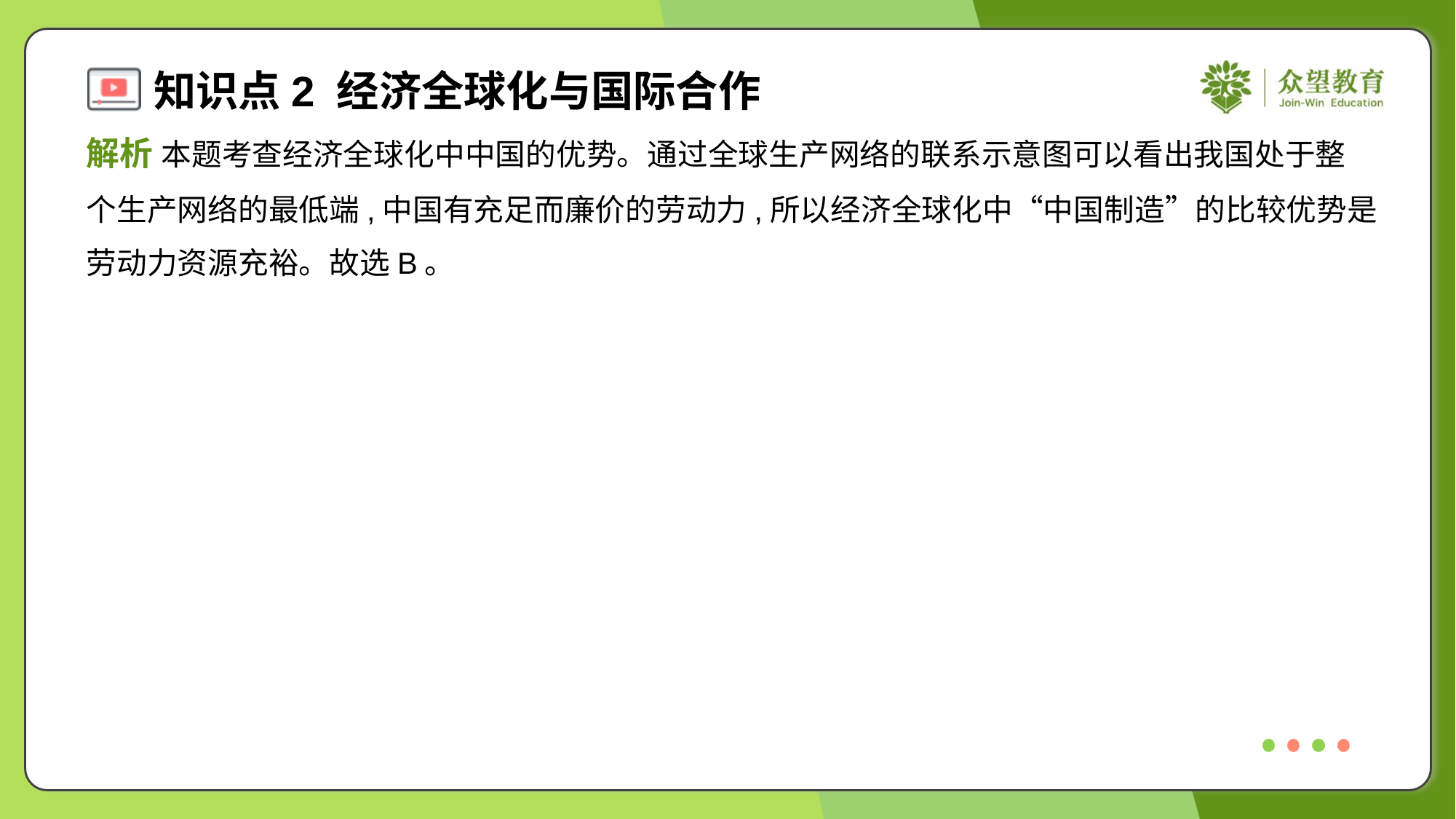

解析 本题考查经济全球化中中国的优势。通过全球生产网络的联系示意图可以看出我国处于整
个生产网络的最低端,中国有充足而廉价的劳动力,所以经济全球化中“中国制造”的比较优势是
劳动力资源充裕。故选B。